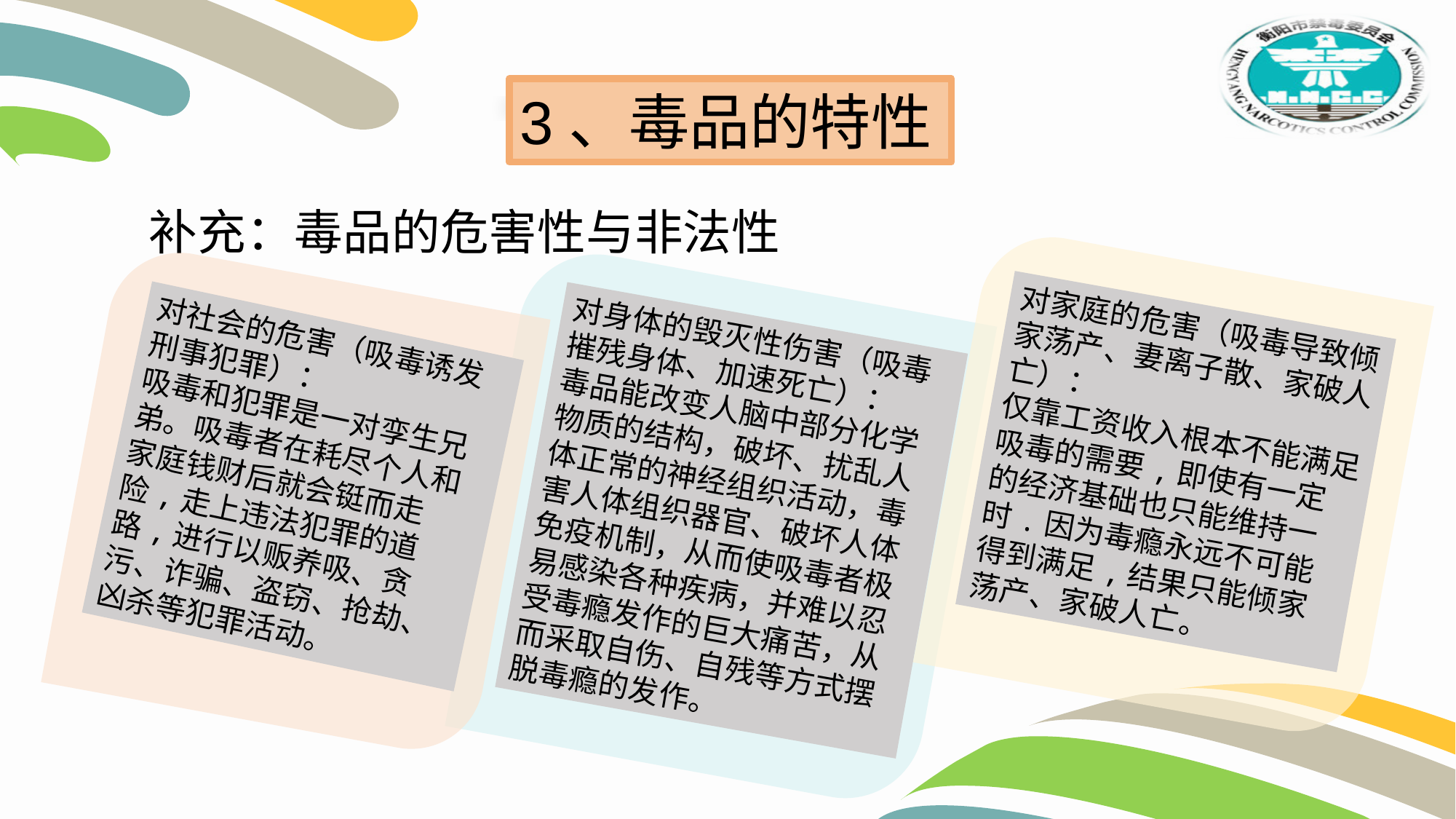

3、毒品的特性
补充：毒品的危害性与非法性

对家庭的危害（吸毒导致倾家荡产、妻离子散、家破人亡）：
仅靠工资收入根本不能满足吸毒的需要,即使有一定的经济基础也只能维持一时.因为毒瘾永远不可能得到满足,结果只能倾家荡产、家破人亡。

对社会的危害（吸毒诱发刑事犯罪）：
吸毒和犯罪是一对孪生兄弟。吸毒者在耗尽个人和家庭钱财后就会铤而走险,走上违法犯罪的道路,进行以贩养吸、贪污、诈骗、盗窃、抢劫、凶杀等犯罪活动。

对身体的毁灭性伤害（吸毒摧残身体、加速死亡）：
毒品能改变人脑中部分化学物质的结构，破坏、扰乱人体正常的神经组织活动，毒害人体组织器官、破坏人体免疫机制，从而使吸毒者极易感染各种疾病，并难以忍受毒瘾发作的巨大痛苦，从而采取自伤、自残等方式摆脱毒瘾的发作。